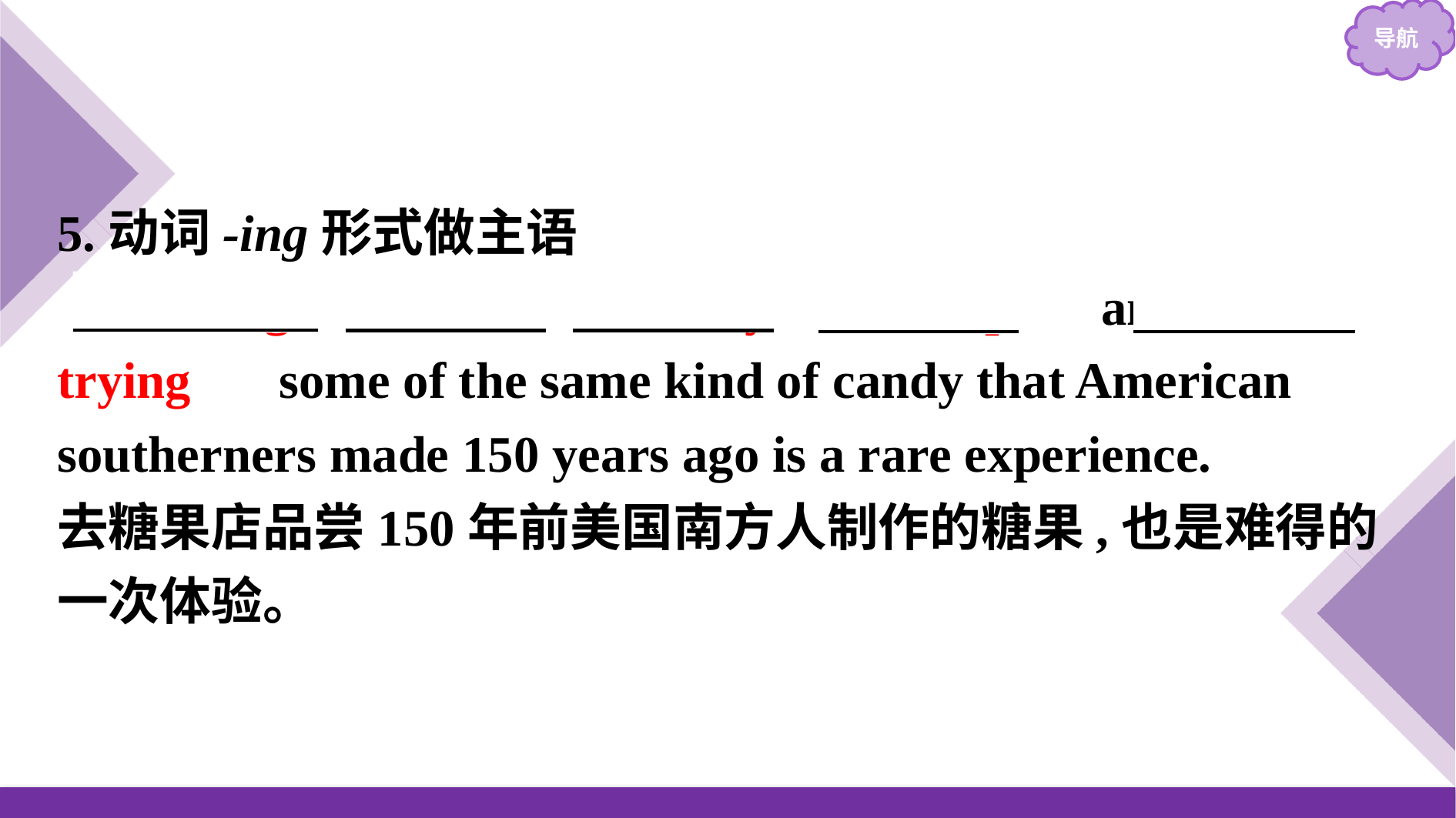

5.动词-ing形式做主语
　Visiting　 　the　 　candy　 　shop　 and 　trying　 some of the same kind of candy that American southerners made 150 years ago is a rare experience.
去糖果店品尝150年前美国南方人制作的糖果,也是难得的一次体验。